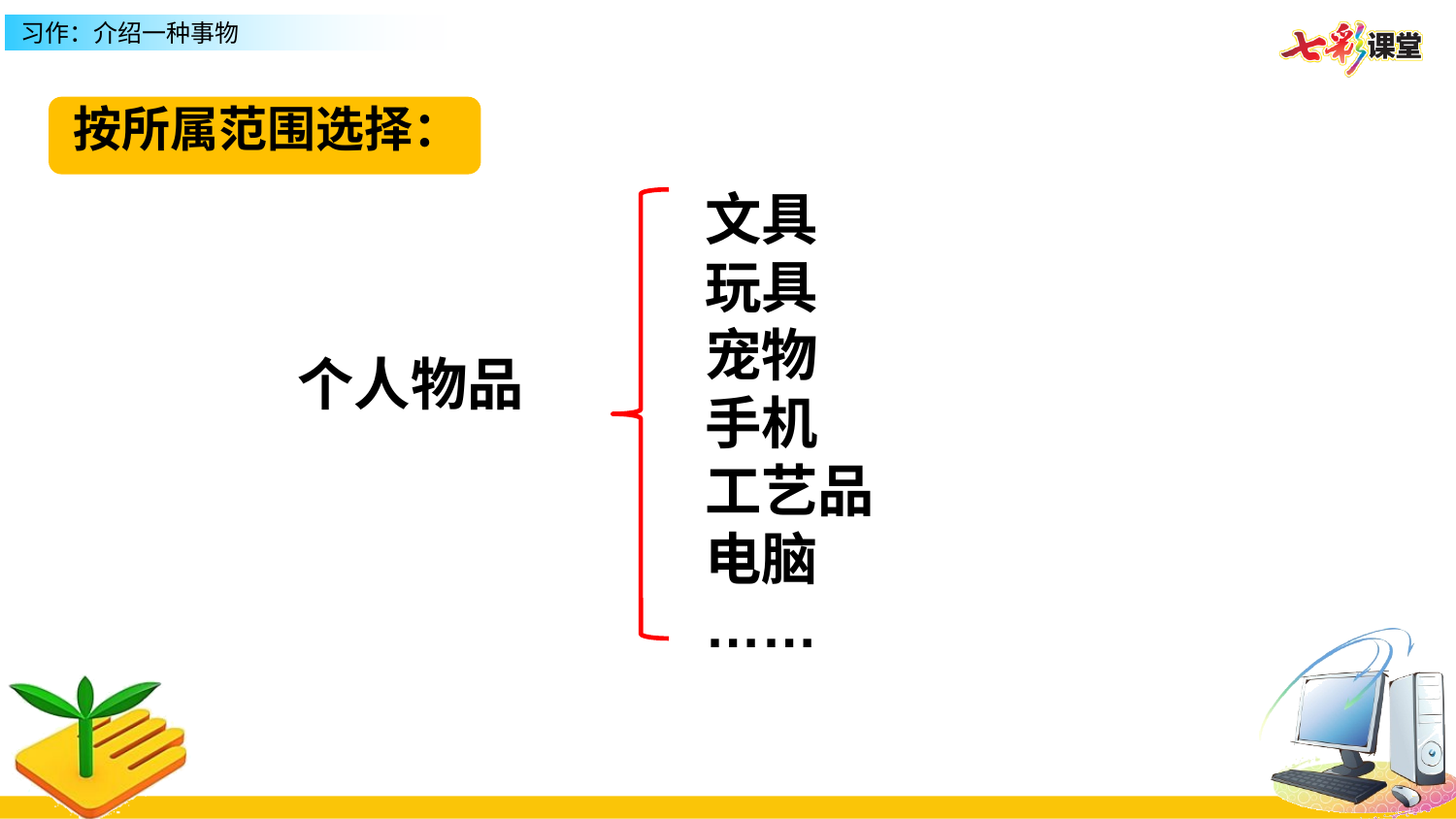

按所属范围选择：

文具
玩具
宠物
手机
工艺品
电脑
……

个人物品